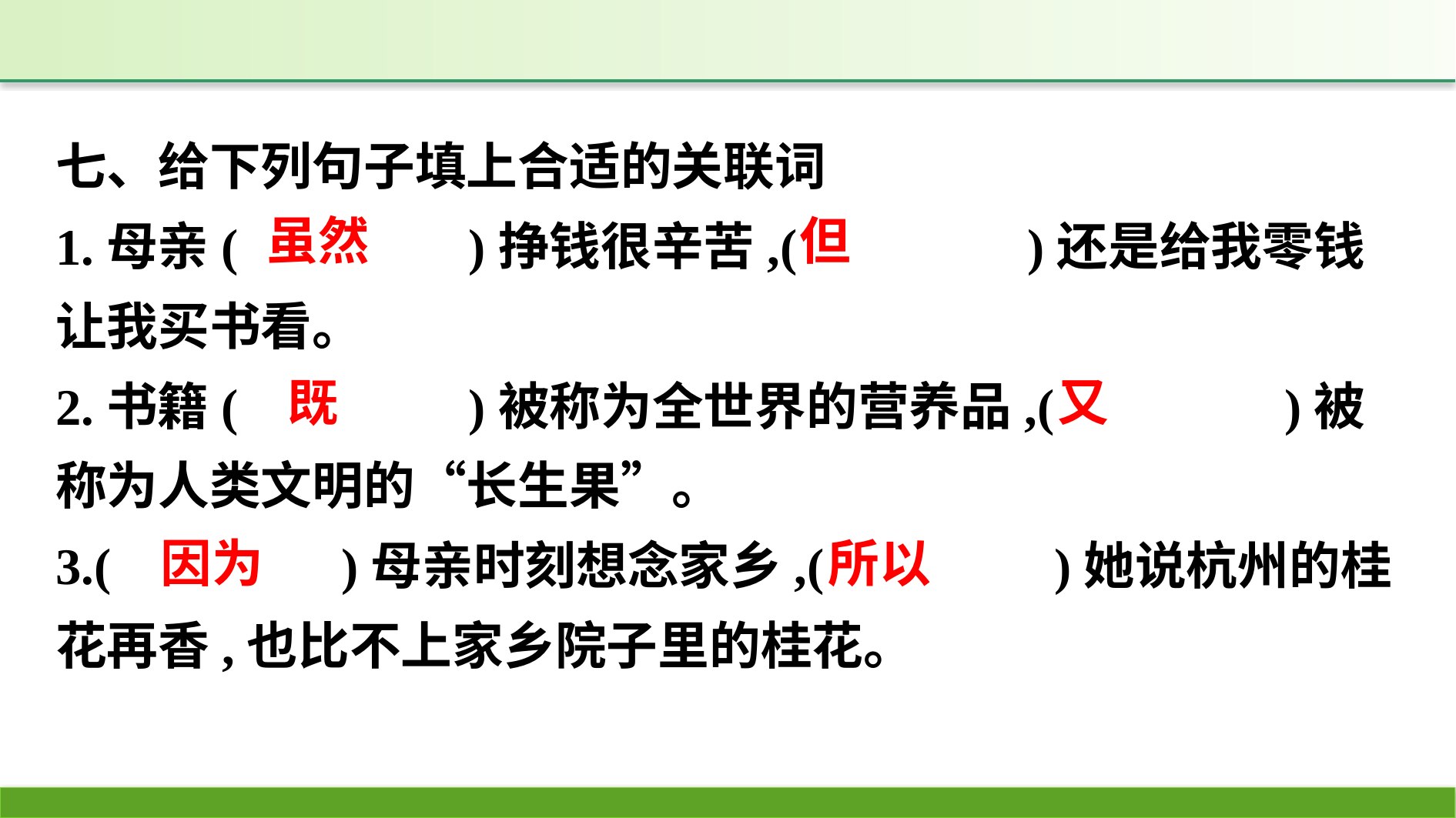

七、给下列句子填上合适的关联词
1.母亲(　　　　)挣钱很辛苦,(　　　　)还是给我零钱让我买书看。
2.书籍(　　　　)被称为全世界的营养品,(　　　　)被称为人类文明的“长生果”。
3.(　　　　)母亲时刻想念家乡,(　　　　)她说杭州的桂花再香,也比不上家乡院子里的桂花。
虽然
但
既
又
所以
因为